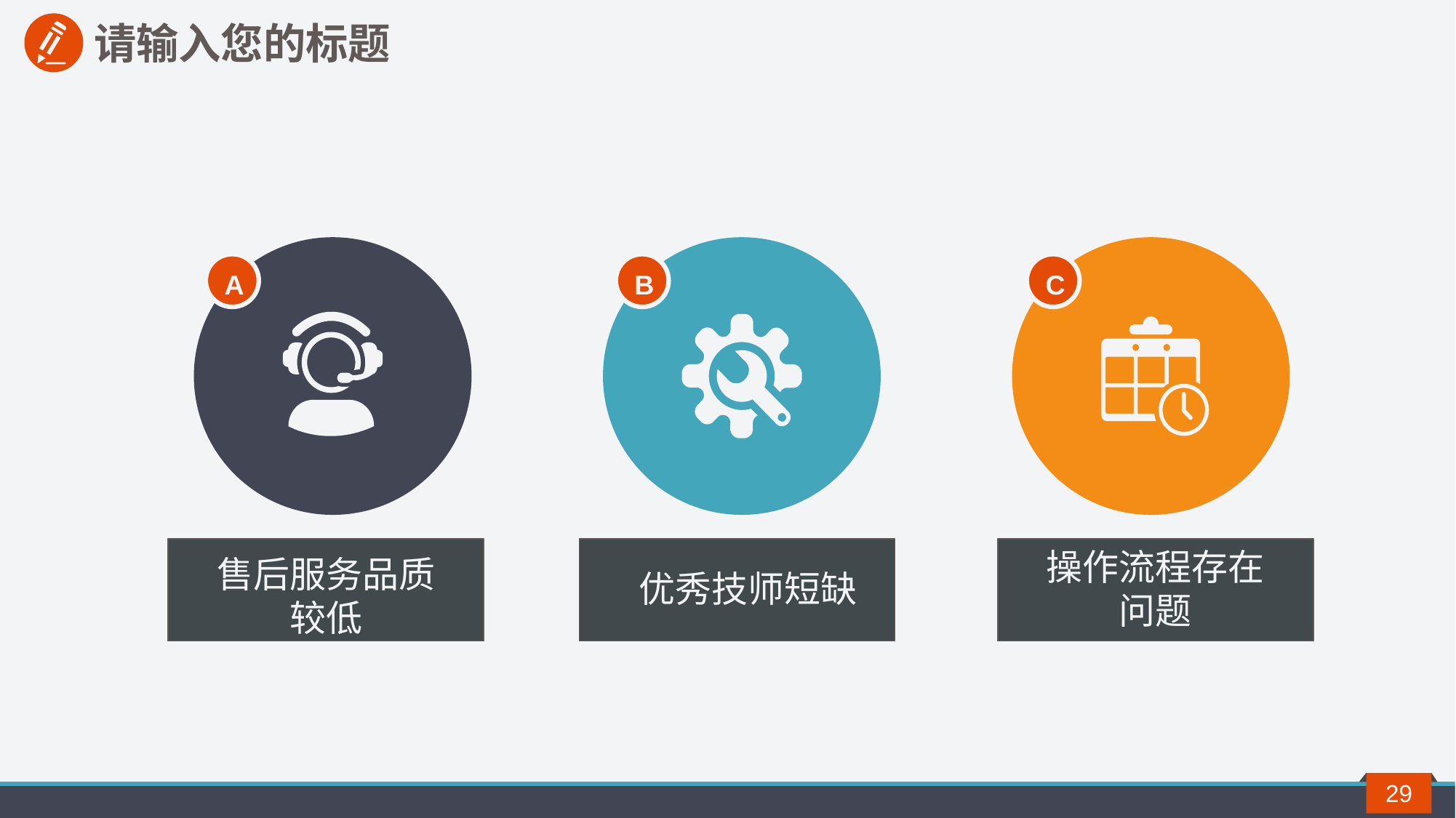

请输入您的标题

A
B
C

操作流程存在问题
售后服务品质较低
优秀技师短缺